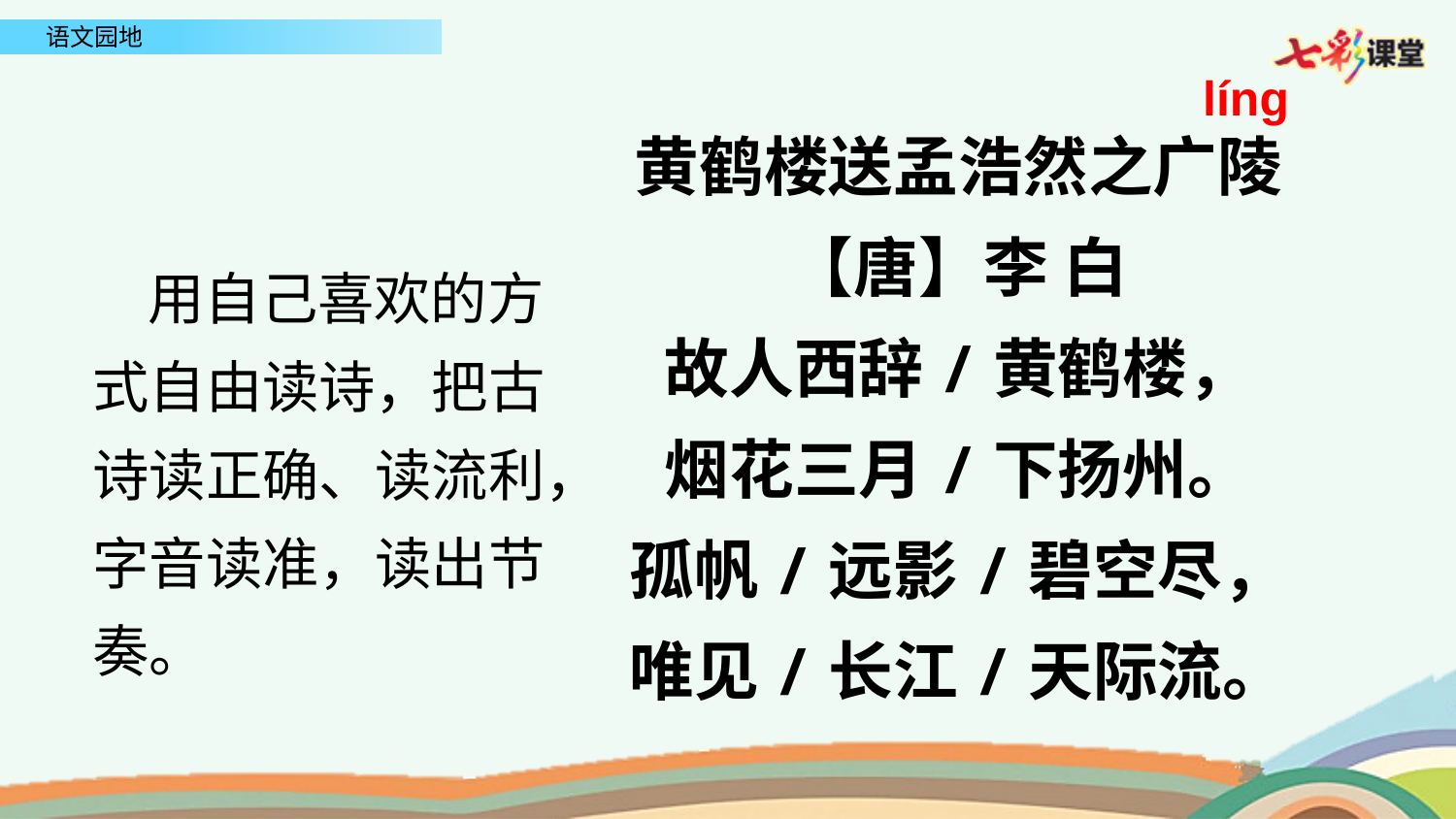

líng
黄鹤楼送孟浩然之广陵【唐】李 白
故人西辞/黄鹤楼，
烟花三月/下扬州。
孤帆/远影/碧空尽，
唯见/长江/天际流。
    用自己喜欢的方式自由读诗，把古诗读正确、读流利，字音读准，读出节奏。